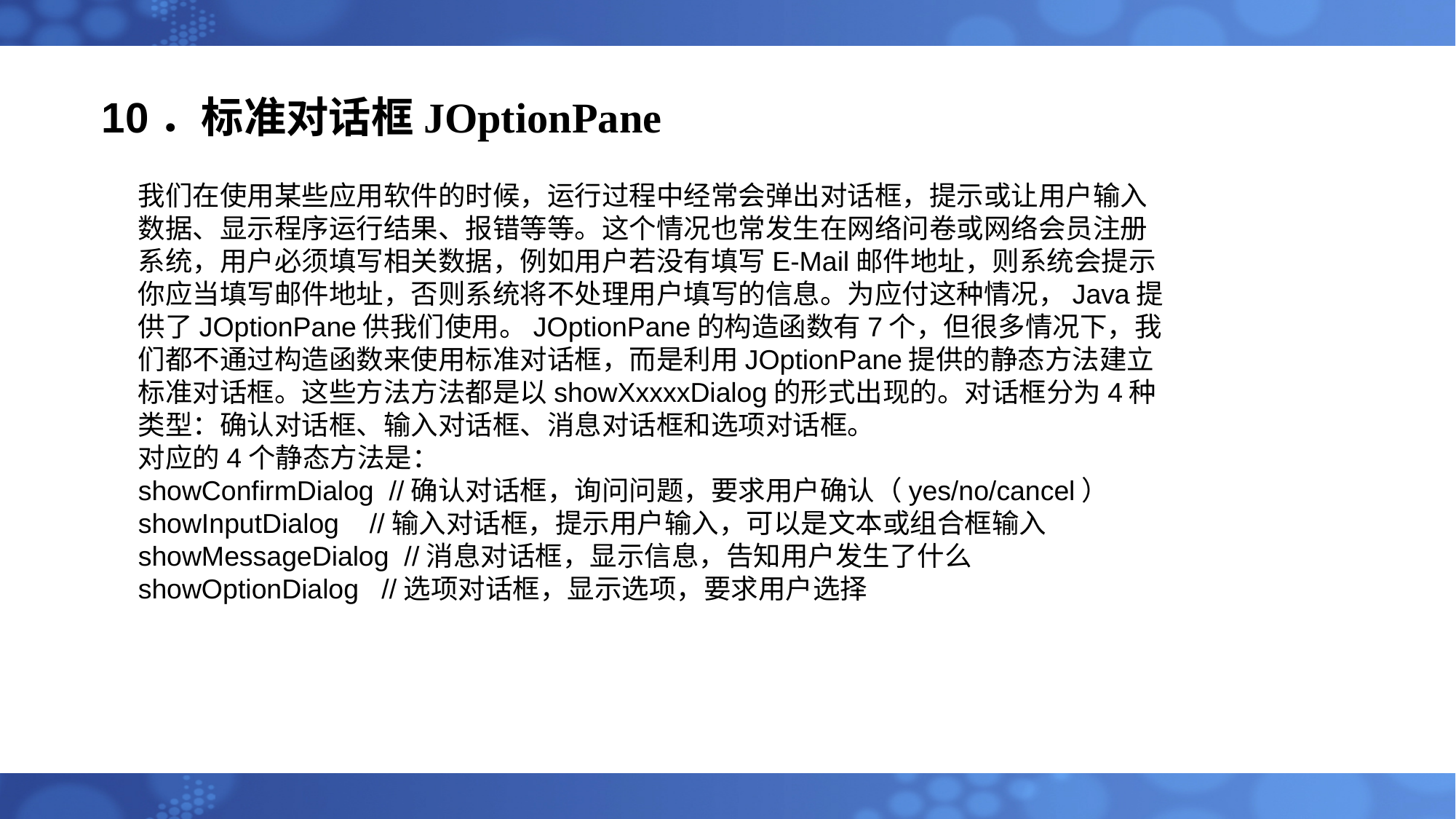

# 10．标准对话框JOptionPane
我们在使用某些应用软件的时候，运行过程中经常会弹出对话框，提示或让用户输入数据、显示程序运行结果、报错等等。这个情况也常发生在网络问卷或网络会员注册系统，用户必须填写相关数据，例如用户若没有填写E-Mail邮件地址，则系统会提示你应当填写邮件地址，否则系统将不处理用户填写的信息。为应付这种情况，Java提供了JOptionPane供我们使用。JOptionPane的构造函数有7个，但很多情况下，我们都不通过构造函数来使用标准对话框，而是利用JOptionPane提供的静态方法建立标准对话框。这些方法方法都是以showXxxxxDialog的形式出现的。对话框分为4种类型：确认对话框、输入对话框、消息对话框和选项对话框。
对应的4个静态方法是：
showConfirmDialog  //确认对话框，询问问题，要求用户确认（yes/no/cancel）
showInputDialog    //输入对话框，提示用户输入，可以是文本或组合框输入
showMessageDialog  //消息对话框，显示信息，告知用户发生了什么
showOptionDialog   //选项对话框，显示选项，要求用户选择